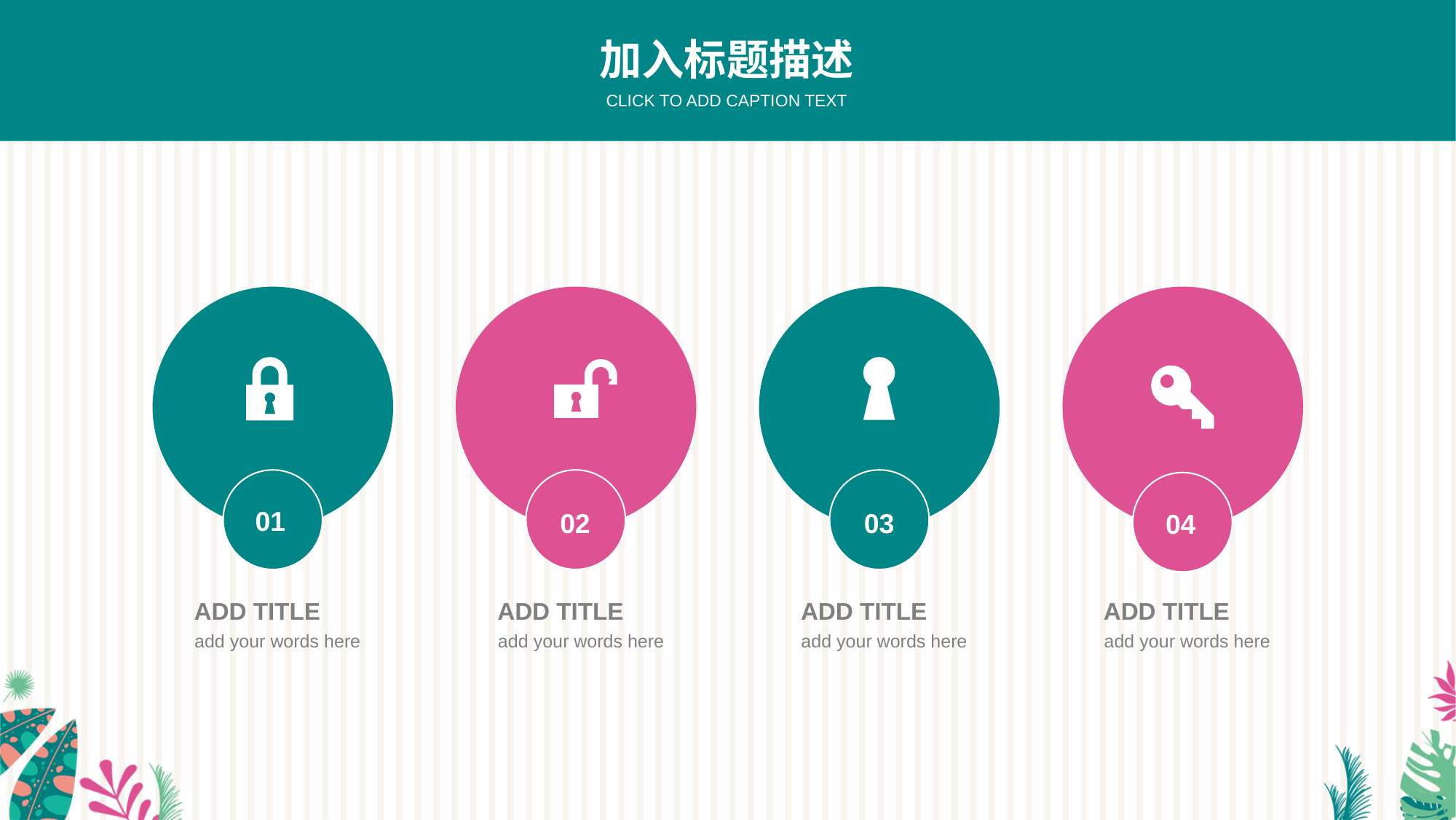

加入标题描述
CLICK TO ADD CAPTION TEXT

01
03
02
04
ADD TITLE
ADD TITLE
ADD TITLE
ADD TITLE
add your words here
add your words here
add your words here
add your words here